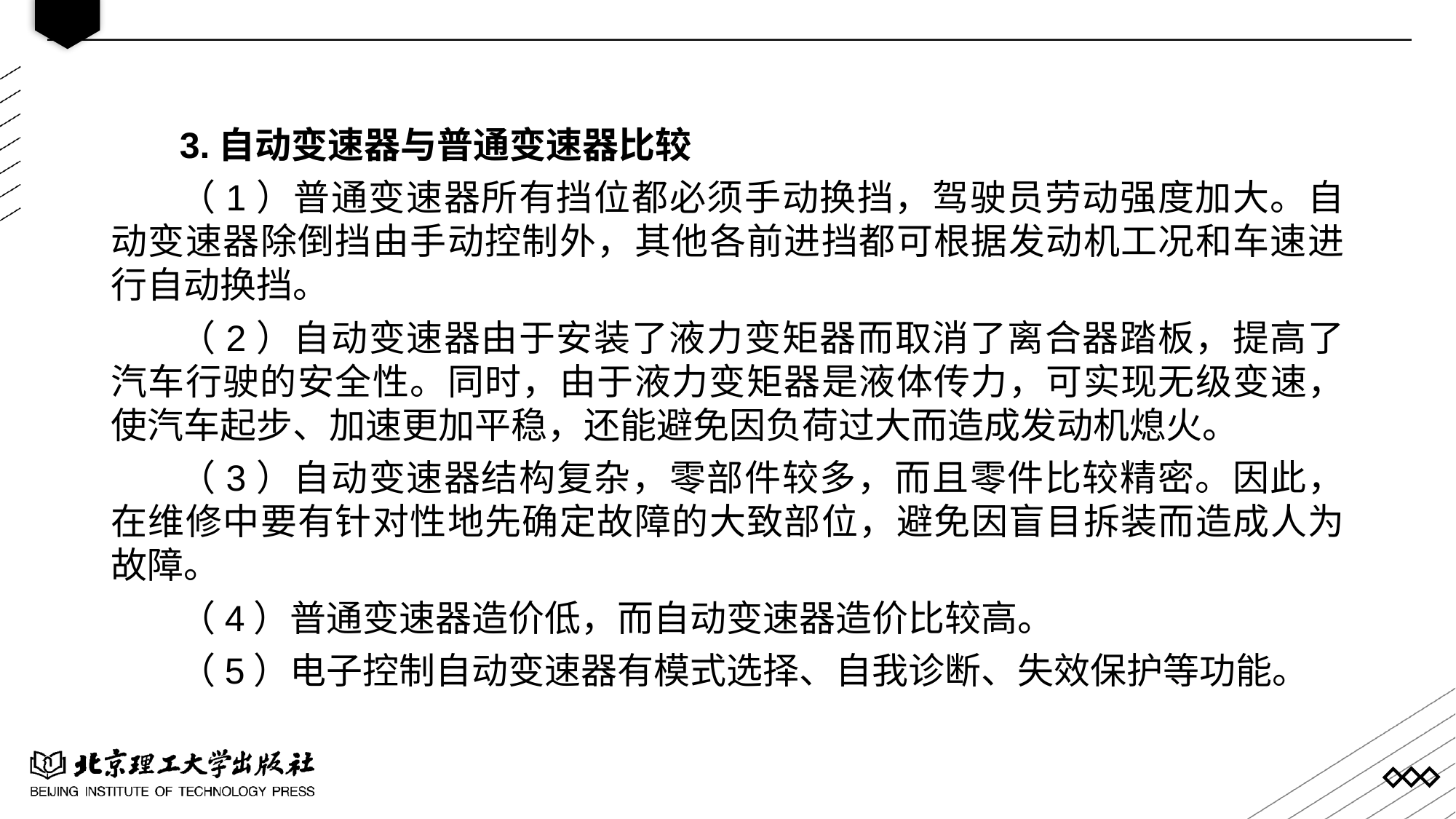

3.自动变速器与普通变速器比较
（1）普通变速器所有挡位都必须手动换挡，驾驶员劳动强度加大。自动变速器除倒挡由手动控制外，其他各前进挡都可根据发动机工况和车速进行自动换挡。
（2）自动变速器由于安装了液力变矩器而取消了离合器踏板，提高了汽车行驶的安全性。同时，由于液力变矩器是液体传力，可实现无级变速，使汽车起步、加速更加平稳，还能避免因负荷过大而造成发动机熄火。
（3）自动变速器结构复杂，零部件较多，而且零件比较精密。因此，在维修中要有针对性地先确定故障的大致部位，避免因盲目拆装而造成人为故障。
（4）普通变速器造价低，而自动变速器造价比较高。
（5）电子控制自动变速器有模式选择、自我诊断、失效保护等功能。